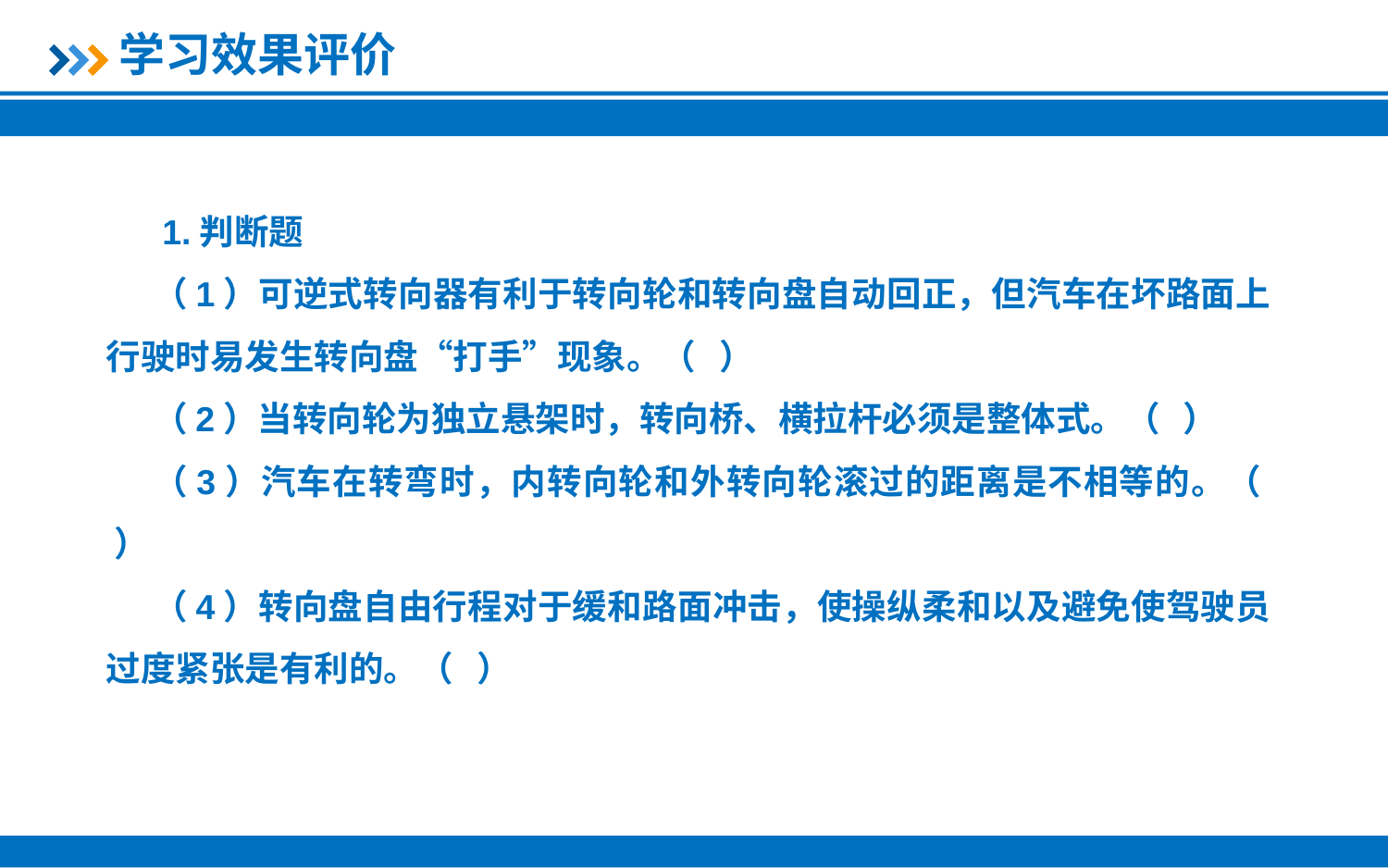

学习效果评价
 1.判断题
（1）可逆式转向器有利于转向轮和转向盘自动回正，但汽车在坏路面上行驶时易发生转向盘“打手”现象。（   ）
（2）当转向轮为独立悬架时，转向桥、横拉杆必须是整体式。（   ）
（3）汽车在转弯时，内转向轮和外转向轮滚过的距离是不相等的。（   ）
（4）转向盘自由行程对于缓和路面冲击，使操纵柔和以及避免使驾驶员过度紧张是有利的。（   ）